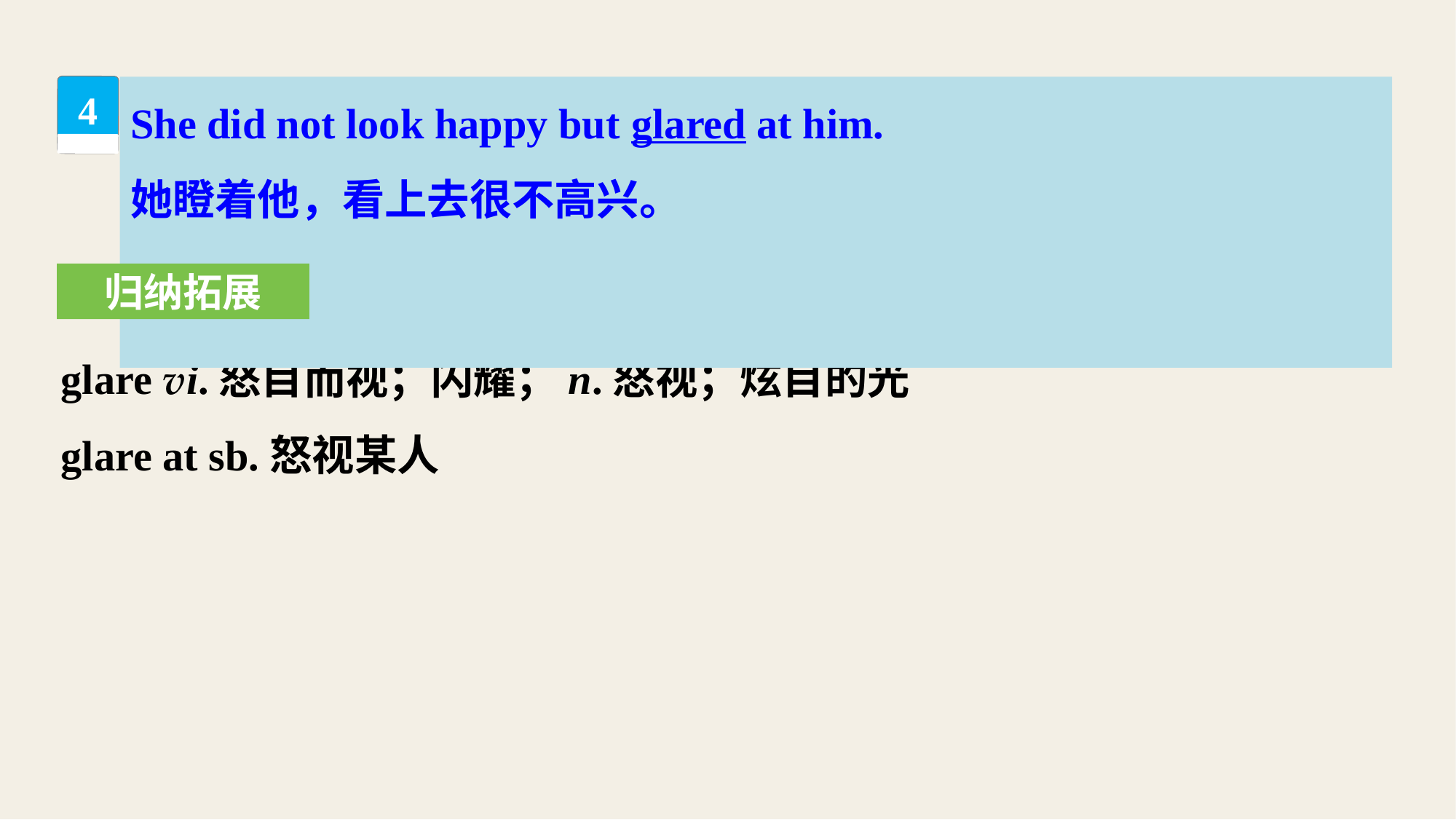

She did not look happy but glared at him.
她瞪着他，看上去很不高兴。

4

归纳拓展
glare vi.怒目而视；闪耀；n.怒视；炫目的光
glare at sb.怒视某人